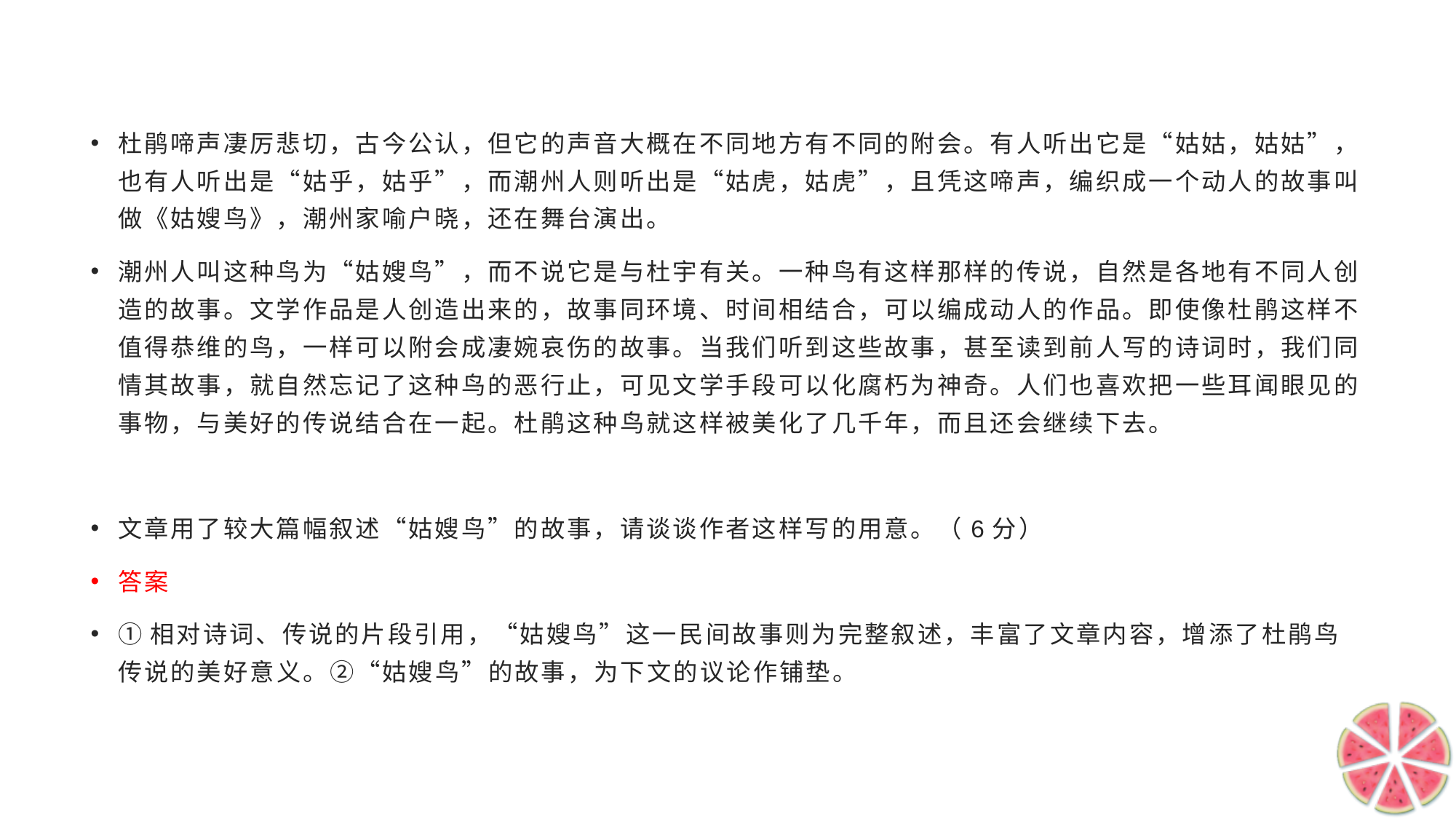

#
杜鹃啼声凄厉悲切，古今公认，但它的声音大概在不同地方有不同的附会。有人听出它是“姑姑，姑姑”，也有人听出是“姑乎，姑乎”，而潮州人则听出是“姑虎，姑虎”，且凭这啼声，编织成一个动人的故事叫做《姑嫂鸟》，潮州家喻户晓，还在舞台演出。
潮州人叫这种鸟为“姑嫂鸟”，而不说它是与杜宇有关。一种鸟有这样那样的传说，自然是各地有不同人创造的故事。文学作品是人创造出来的，故事同环境、时间相结合，可以编成动人的作品。即使像杜鹃这样不值得恭维的鸟，一样可以附会成凄婉哀伤的故事。当我们听到这些故事，甚至读到前人写的诗词时，我们同情其故事，就自然忘记了这种鸟的恶行止，可见文学手段可以化腐朽为神奇。人们也喜欢把一些耳闻眼见的事物，与美好的传说结合在一起。杜鹃这种鸟就这样被美化了几千年，而且还会继续下去。

文章用了较大篇幅叙述“姑嫂鸟”的故事，请谈谈作者这样写的用意。（6分）
答案
①相对诗词、传说的片段引用，“姑嫂鸟”这一民间故事则为完整叙述，丰富了文章内容，增添了杜鹃鸟传说的美好意义。②“姑嫂鸟”的故事，为下文的议论作铺垫。